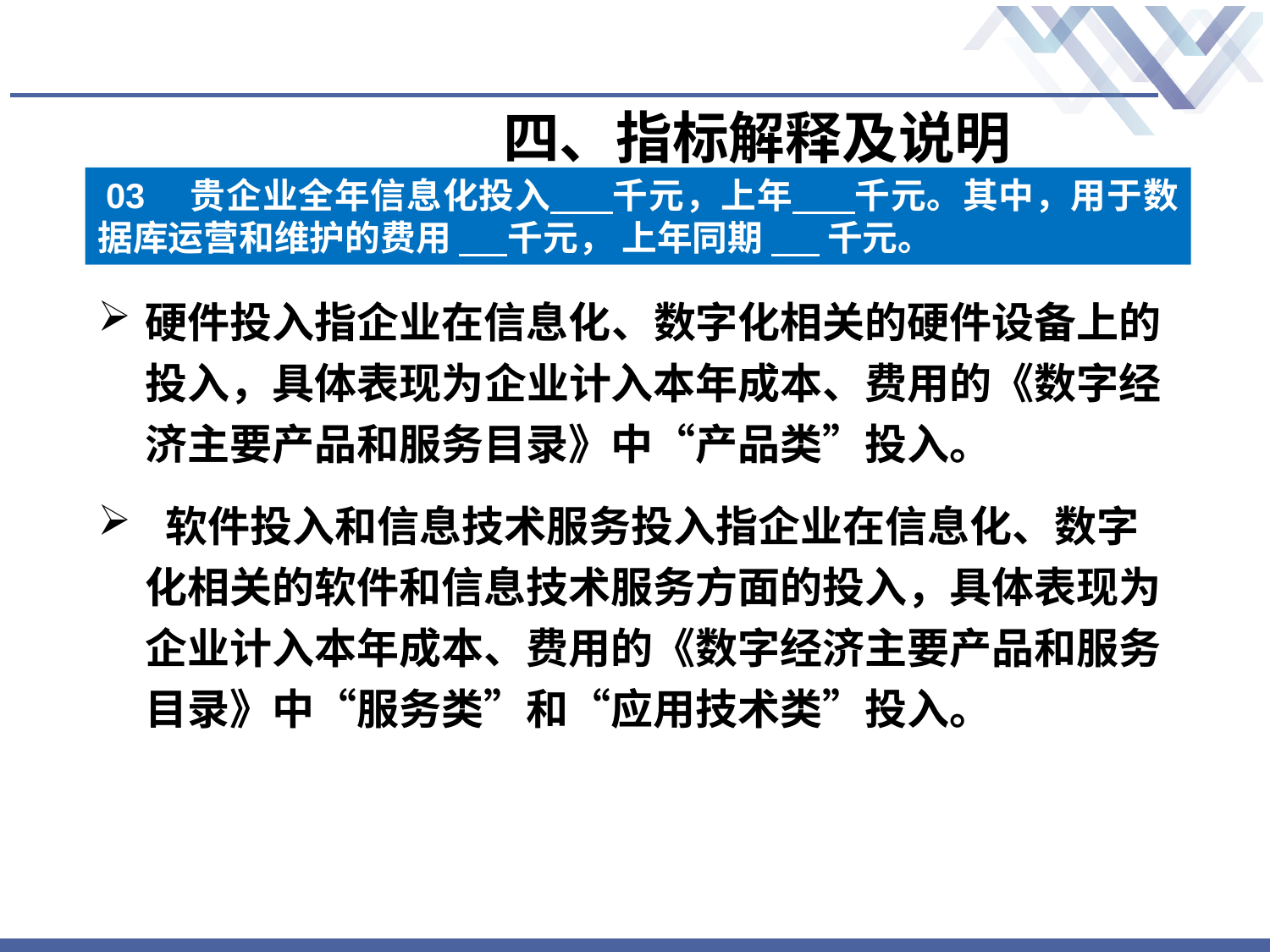

# 四、指标解释及说明
03　贵企业全年信息化投入       千元，上年       千元。其中，用于数据库运营和维护的费用       千元， 上年同期        千元。
硬件投入指企业在信息化、数字化相关的硬件设备上的投入，具体表现为企业计入本年成本、费用的《数字经济主要产品和服务目录》中“产品类”投入。
 软件投入和信息技术服务投入指企业在信息化、数字化相关的软件和信息技术服务方面的投入，具体表现为企业计入本年成本、费用的《数字经济主要产品和服务目录》中“服务类”和“应用技术类”投入。